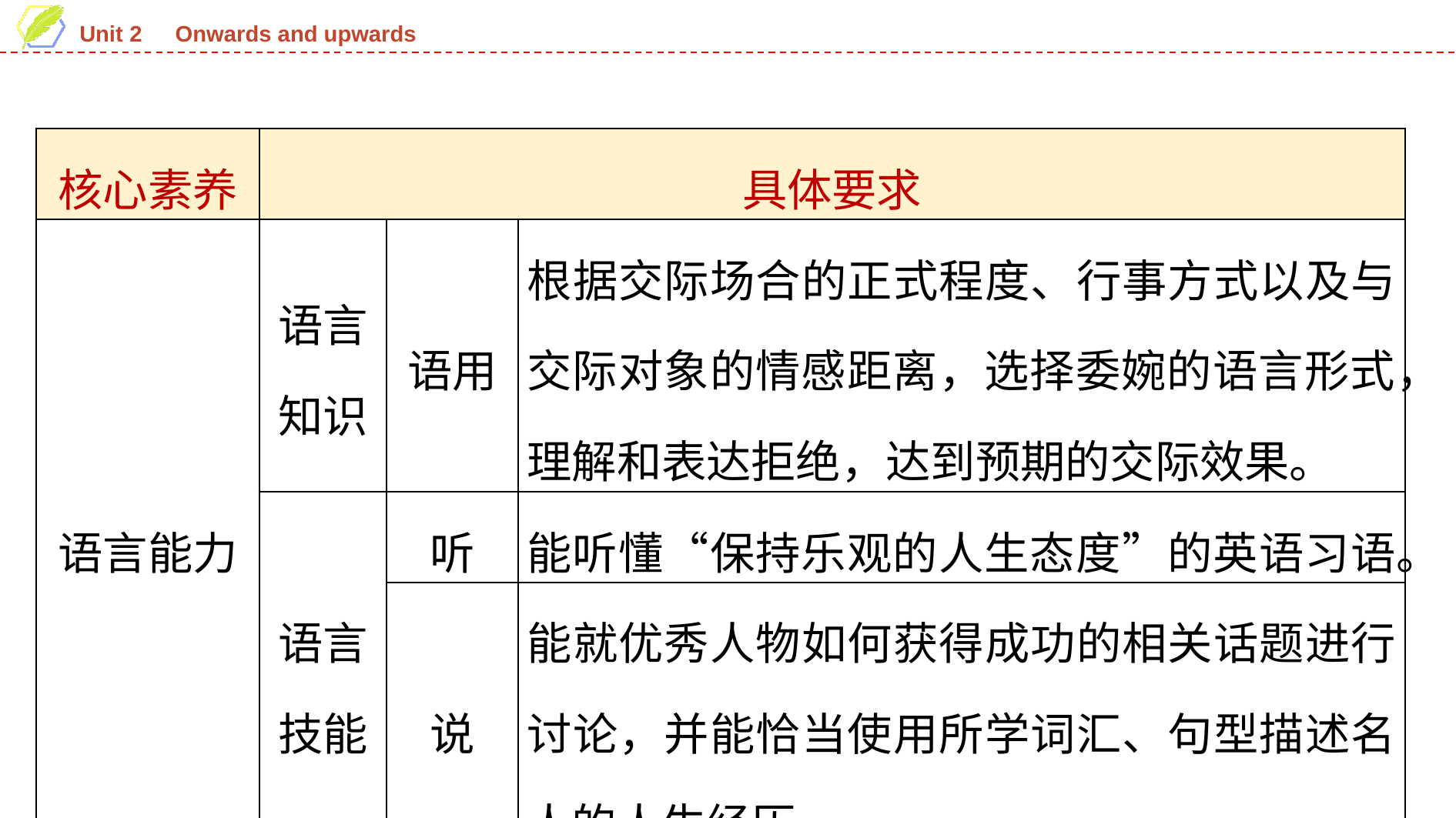

| 核心素养 | 具体要求 |  |  |
| --- | --- | --- | --- |
| 语言能力 | 语言 知识 | 语用 | 根据交际场合的正式程度、行事方式以及与交际对象的情感距离，选择委婉的语言形式，理解和表达拒绝，达到预期的交际效果。 |
|  | 语言 技能 | 听 | 能听懂“保持乐观的人生态度”的英语习语。 |
|  |  | 说 | 能就优秀人物如何获得成功的相关话题进行讨论，并能恰当使用所学词汇、句型描述名人的人生经历。 |